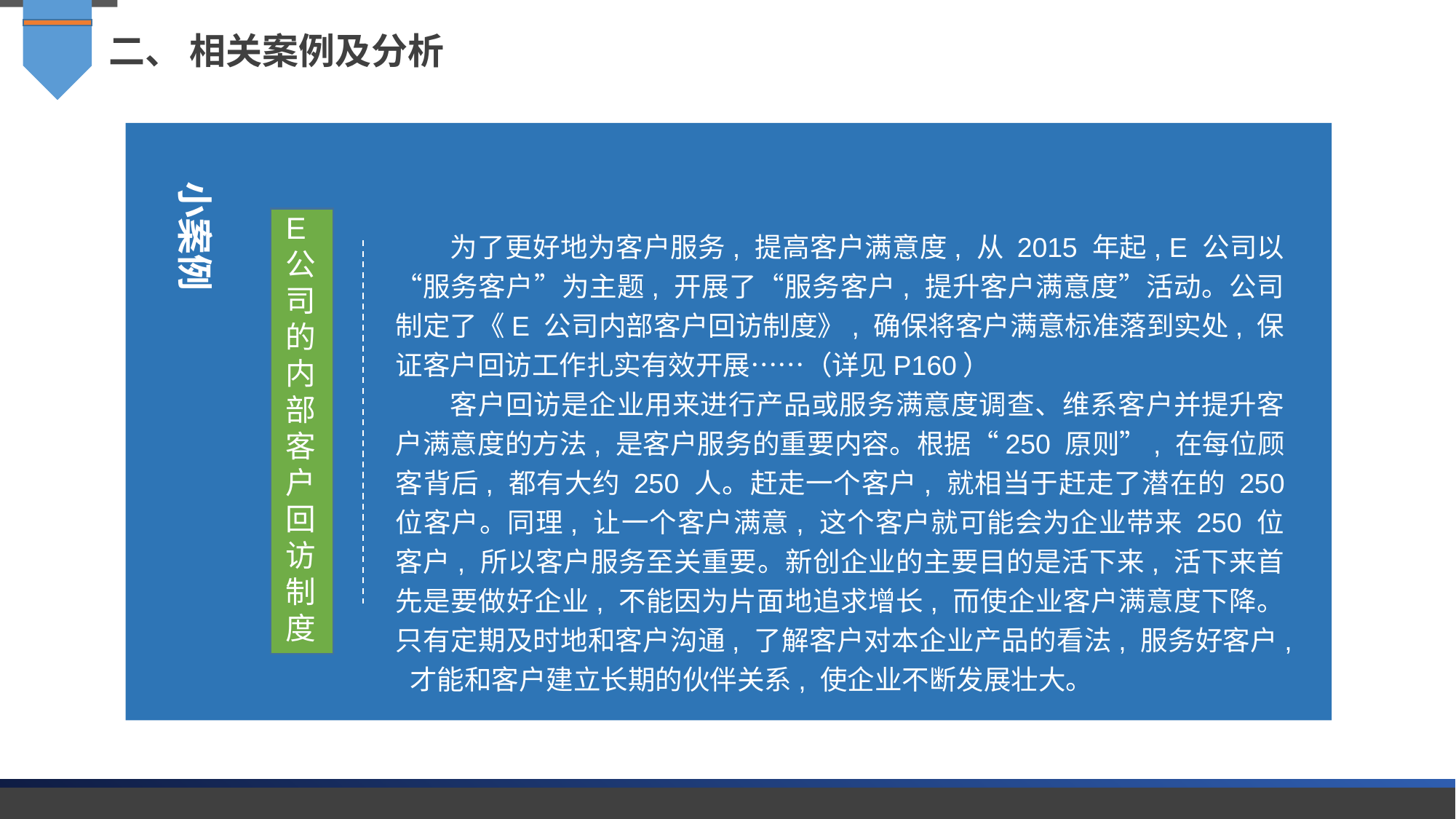

二、 相关案例及分析

小案例
E
公司的内部客户回访制度

为了更好地为客户服务, 提高客户满意度, 从 2015 年起, E 公司以 “服务客户”为主题, 开展了“服务客户, 提升客户满意度”活动。公司制定了《E 公司内部客户回访制度》, 确保将客户满意标准落到实处, 保证客户回访工作扎实有效开展……（详见P160）
客户回访是企业用来进行产品或服务满意度调查、维系客户并提升客户满意度的方法, 是客户服务的重要内容。根据“250 原则”, 在每位顾客背后, 都有大约 250 人。赶走一个客户, 就相当于赶走了潜在的 250 位客户。同理, 让一个客户满意, 这个客户就可能会为企业带来 250 位客户, 所以客户服务至关重要。新创企业的主要目的是活下来, 活下来首先是要做好企业, 不能因为片面地追求增长, 而使企业客户满意度下降。只有定期及时地和客户沟通, 了解客户对本企业产品的看法, 服务好客户, 才能和客户建立长期的伙伴关系, 使企业不断发展壮大。